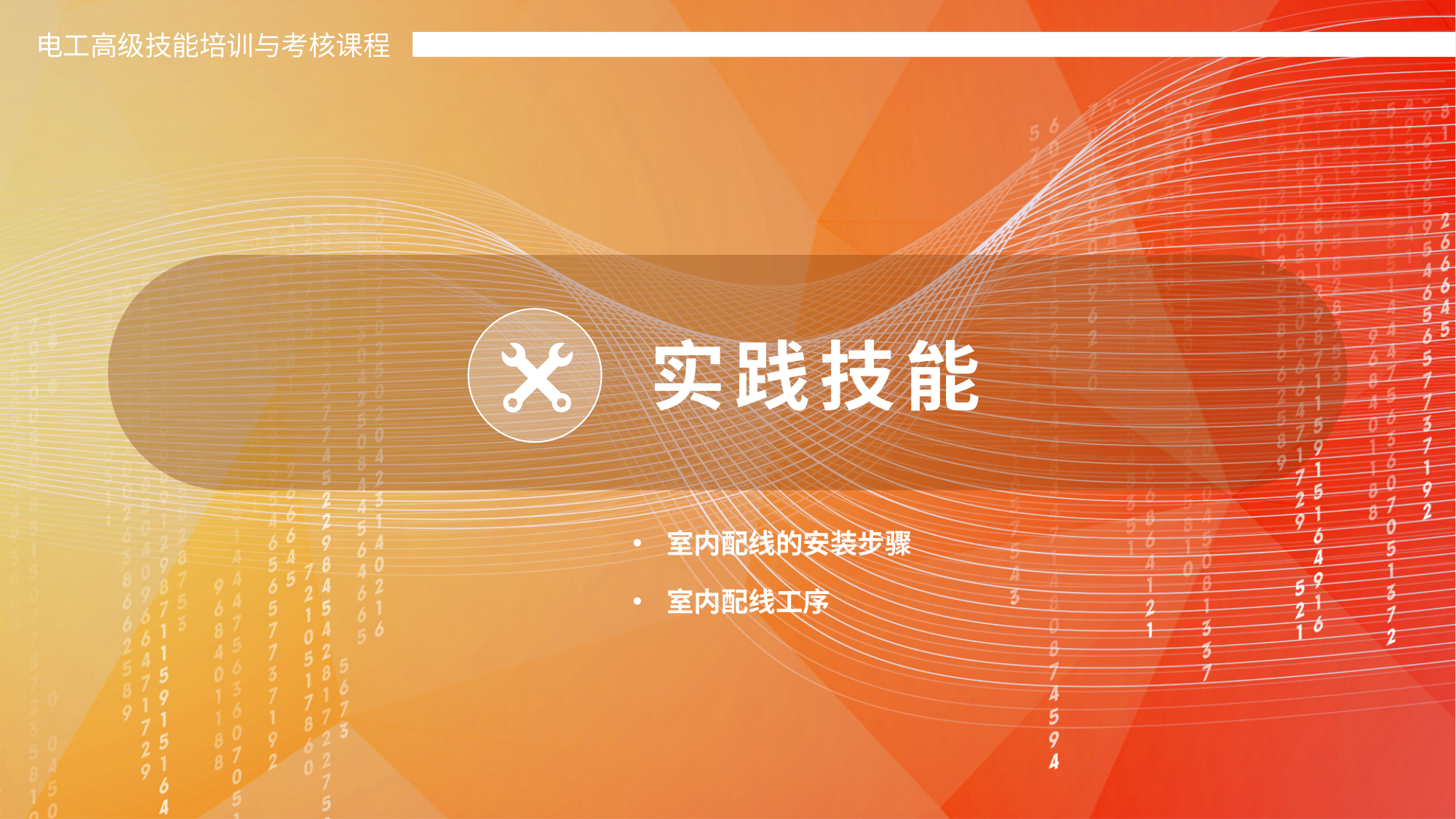

电工高级技能培训与考核课程

实践技能
室内配线的安装步骤
室内配线工序